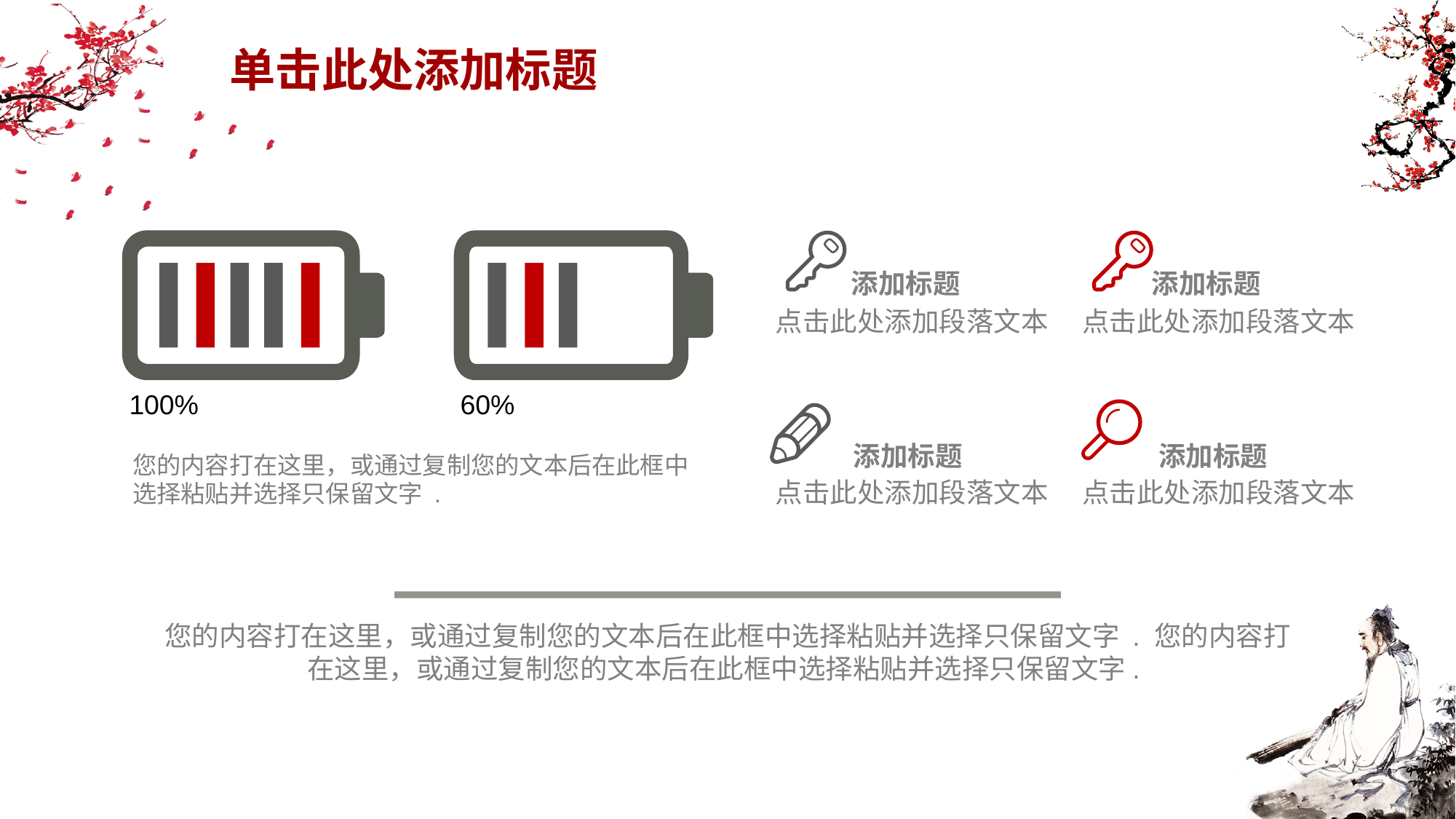

# 单击此处添加标题

100%

60%

添加标题
点击此处添加段落文本

添加标题
点击此处添加段落文本

添加标题
点击此处添加段落文本

添加标题
点击此处添加段落文本
您的内容打在这里，或通过复制您的文本后在此框中选择粘贴并选择只保留文字 .

您的内容打在这里，或通过复制您的文本后在此框中选择粘贴并选择只保留文字 . 您的内容打在这里，或通过复制您的文本后在此框中选择粘贴并选择只保留文字.